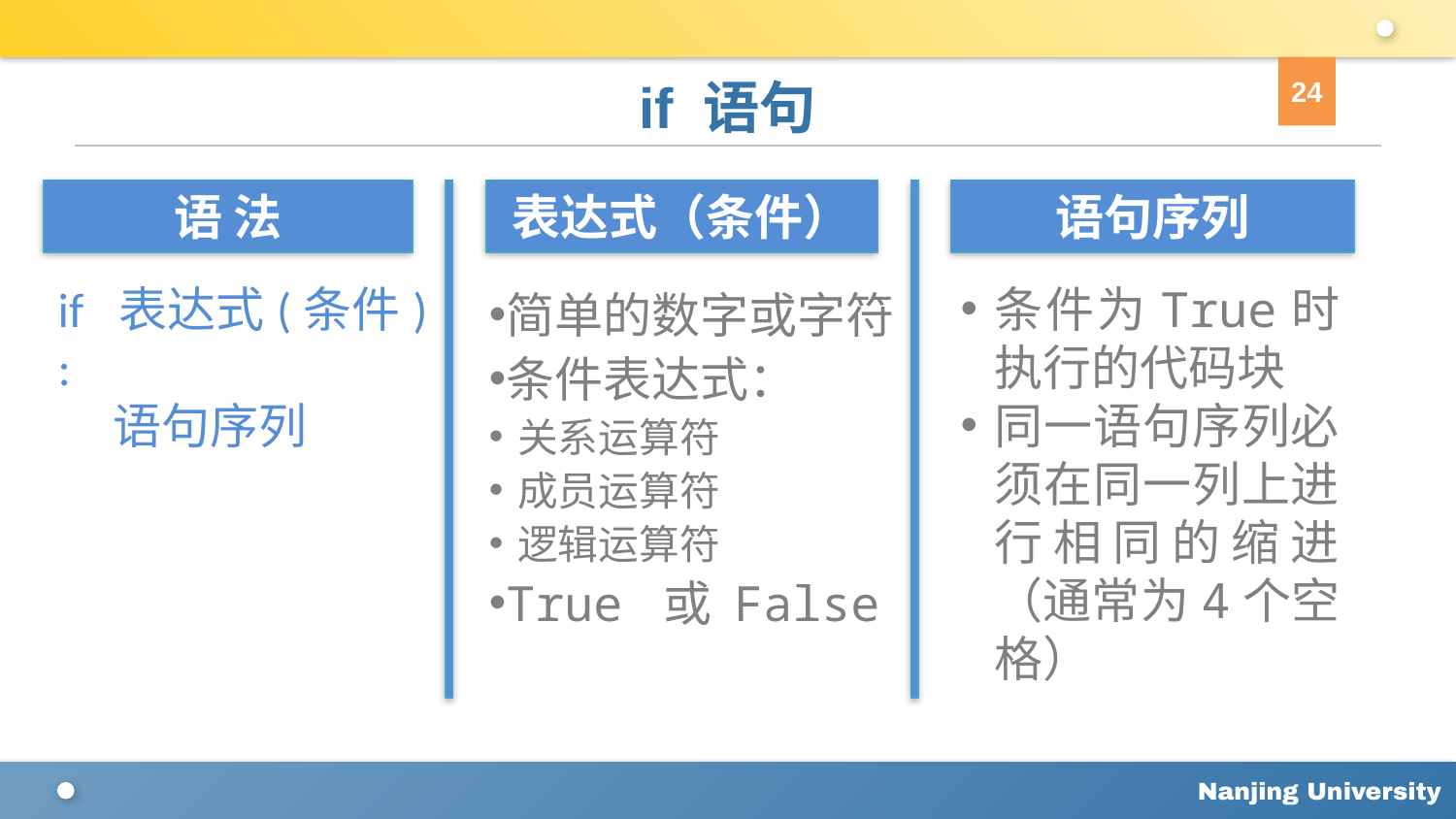

24
# if 语句

语 法
表达式（条件）
语句序列
if  表达式(条件) :
    语句序列
简单的数字或字符
条件表达式：
关系运算符
成员运算符
逻辑运算符
True 或 False
条件为True时执行的代码块
同一语句序列必须在同一列上进行相同的缩进（通常为4个空格）